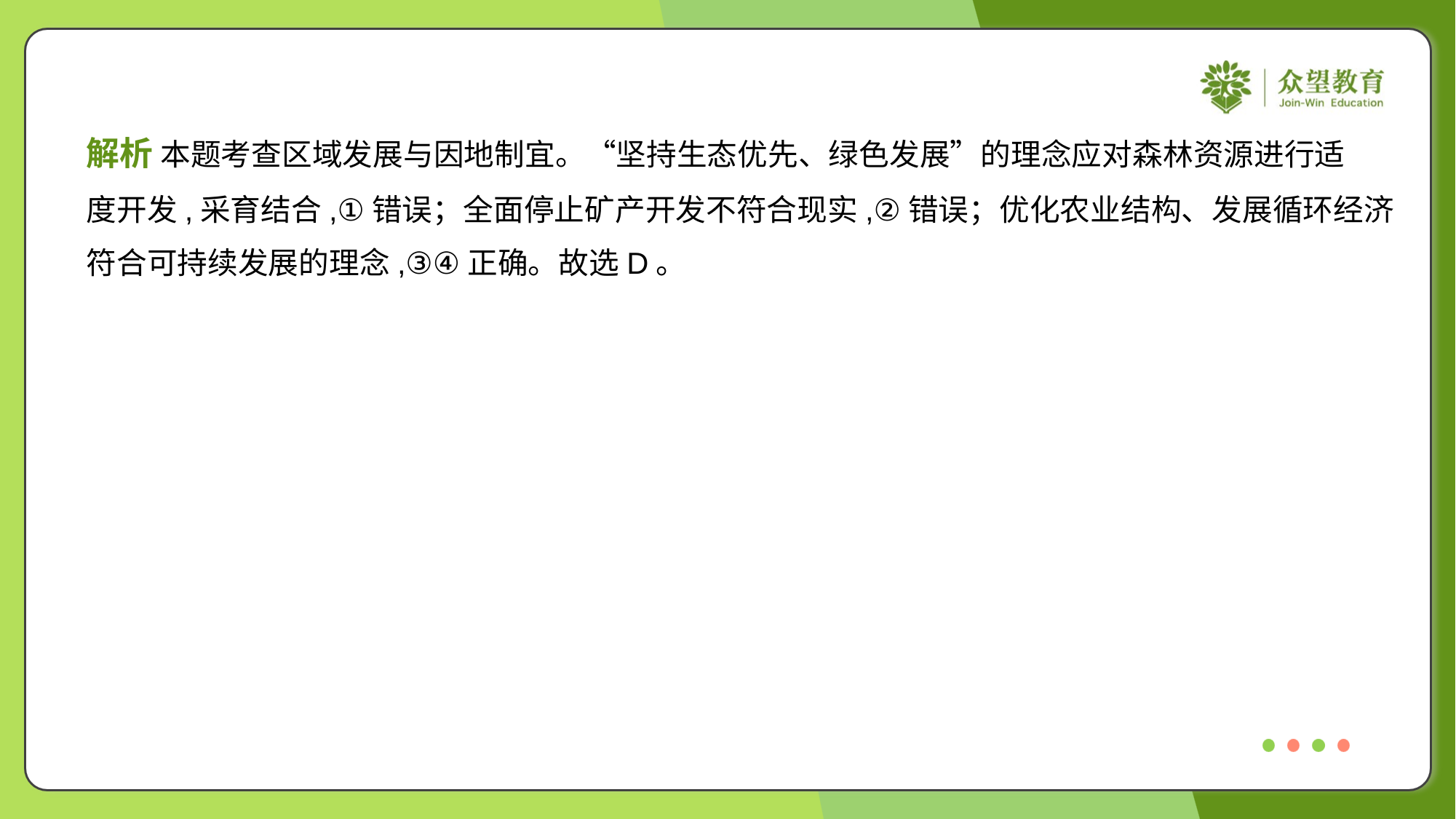

解析 本题考查区域发展与因地制宜。“坚持生态优先、绿色发展”的理念应对森林资源进行适
度开发,采育结合,①错误；全面停止矿产开发不符合现实,②错误；优化农业结构、发展循环经济
符合可持续发展的理念,③④正确。故选D。